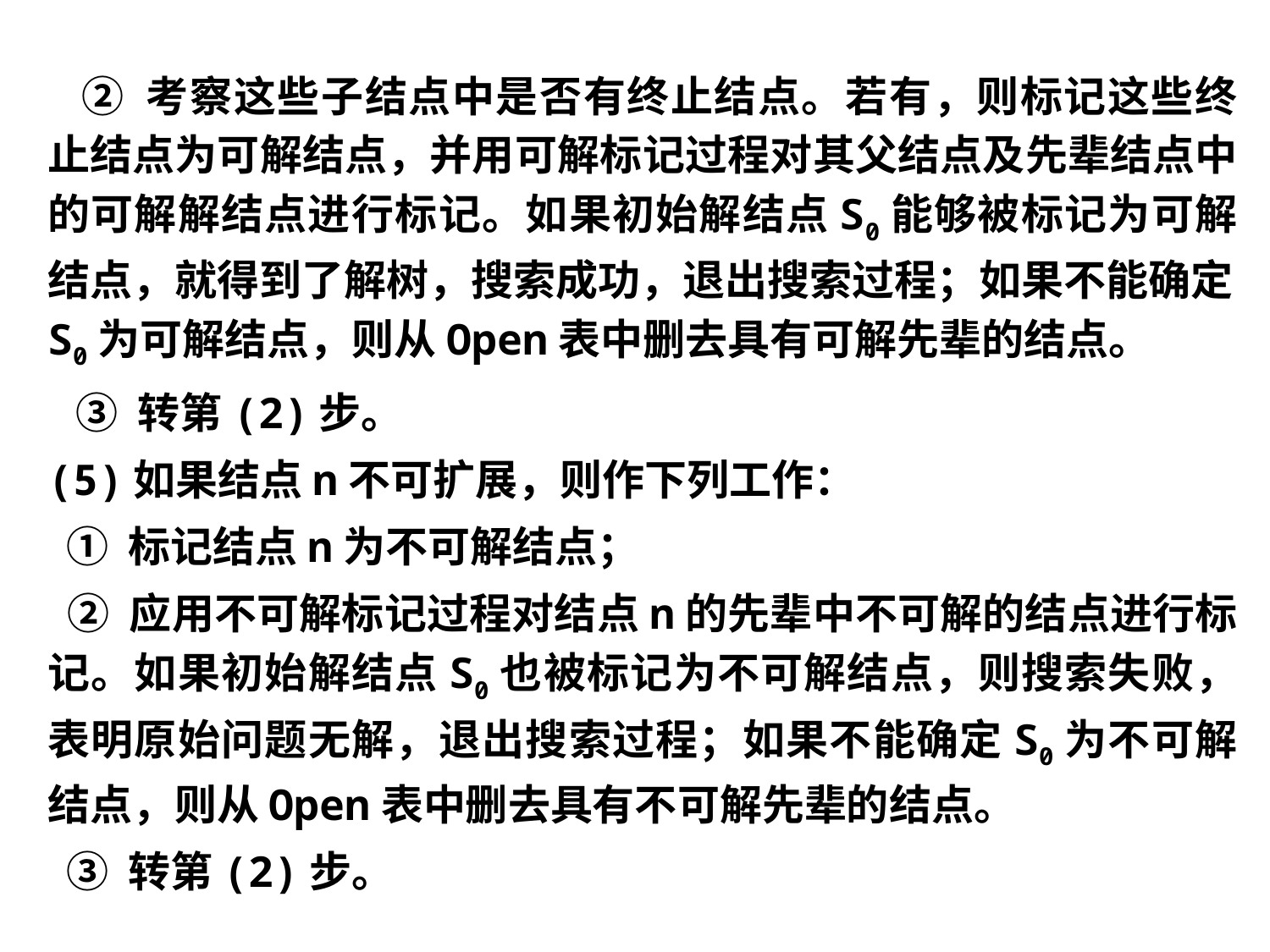

② 考察这些子结点中是否有终止结点。若有，则标记这些终止结点为可解结点，并用可解标记过程对其父结点及先辈结点中的可解解结点进行标记。如果初始解结点S0能够被标记为可解结点，就得到了解树，搜索成功，退出搜索过程；如果不能确定S0为可解结点，则从Open表中删去具有可解先辈的结点。
   ③ 转第(2)步。
(5)如果结点n不可扩展，则作下列工作：
  ① 标记结点n为不可解结点；
  ② 应用不可解标记过程对结点n的先辈中不可解的结点进行标记。如果初始解结点S0也被标记为不可解结点，则搜索失败，表明原始问题无解，退出搜索过程；如果不能确定S0为不可解结点，则从Open表中删去具有不可解先辈的结点。
  ③ 转第(2)步。